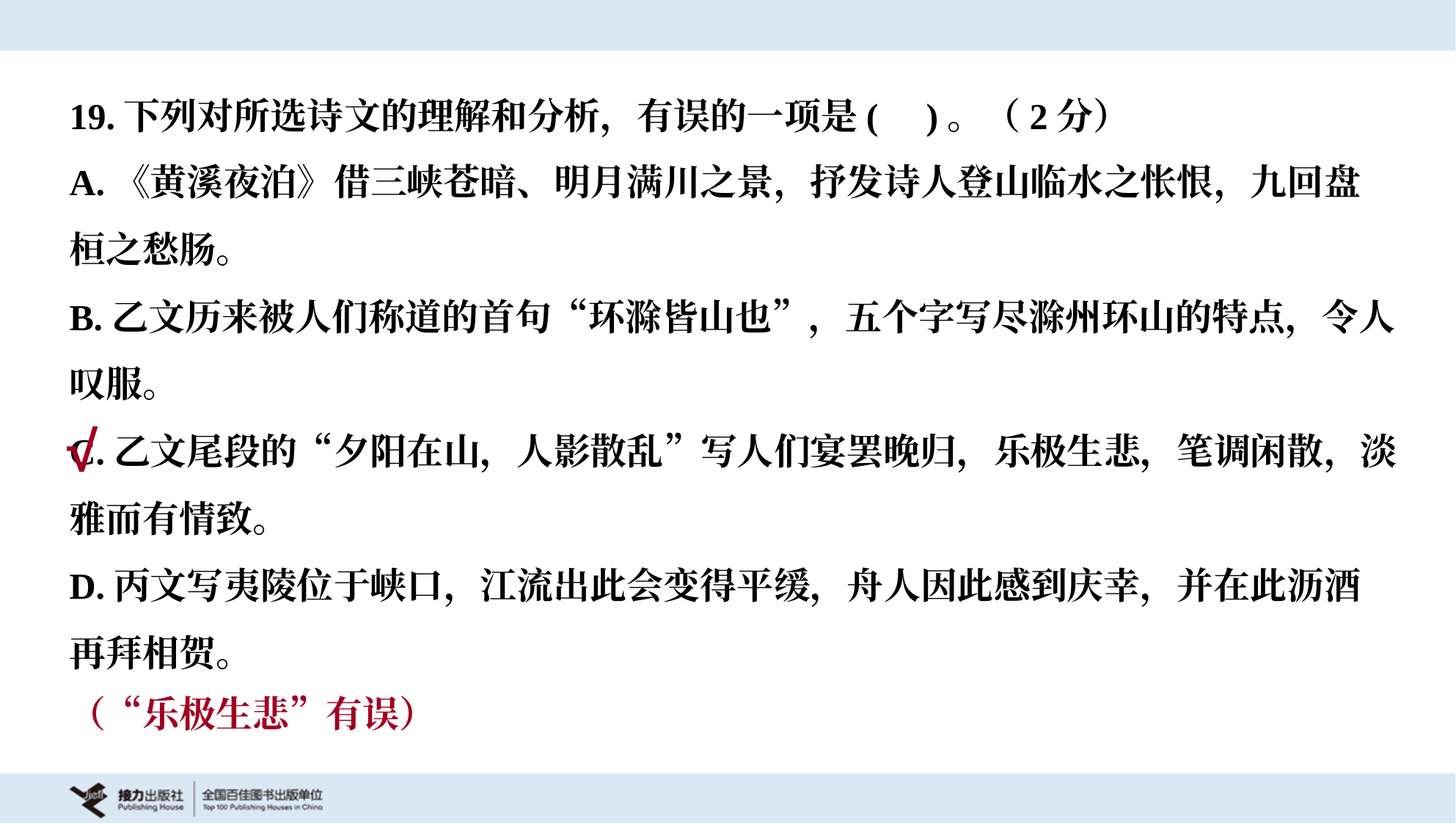

19.下列对所选诗文的理解和分析，有误的一项是(     )。（2分）
A.《黄溪夜泊》借三峡苍暗、明月满川之景，抒发诗人登山临水之怅恨，九回盘
桓之愁肠。
B.乙文历来被人们称道的首句“环滁皆山也”，五个字写尽滁州环山的特点，令人
叹服。
C.乙文尾段的“夕阳在山，人影散乱”写人们宴罢晚归，乐极生悲，笔调闲散，淡
雅而有情致。
D.丙文写夷陵位于峡口，江流出此会变得平缓，舟人因此感到庆幸，并在此沥酒
再拜相贺。
√
（“乐极生悲”有误）